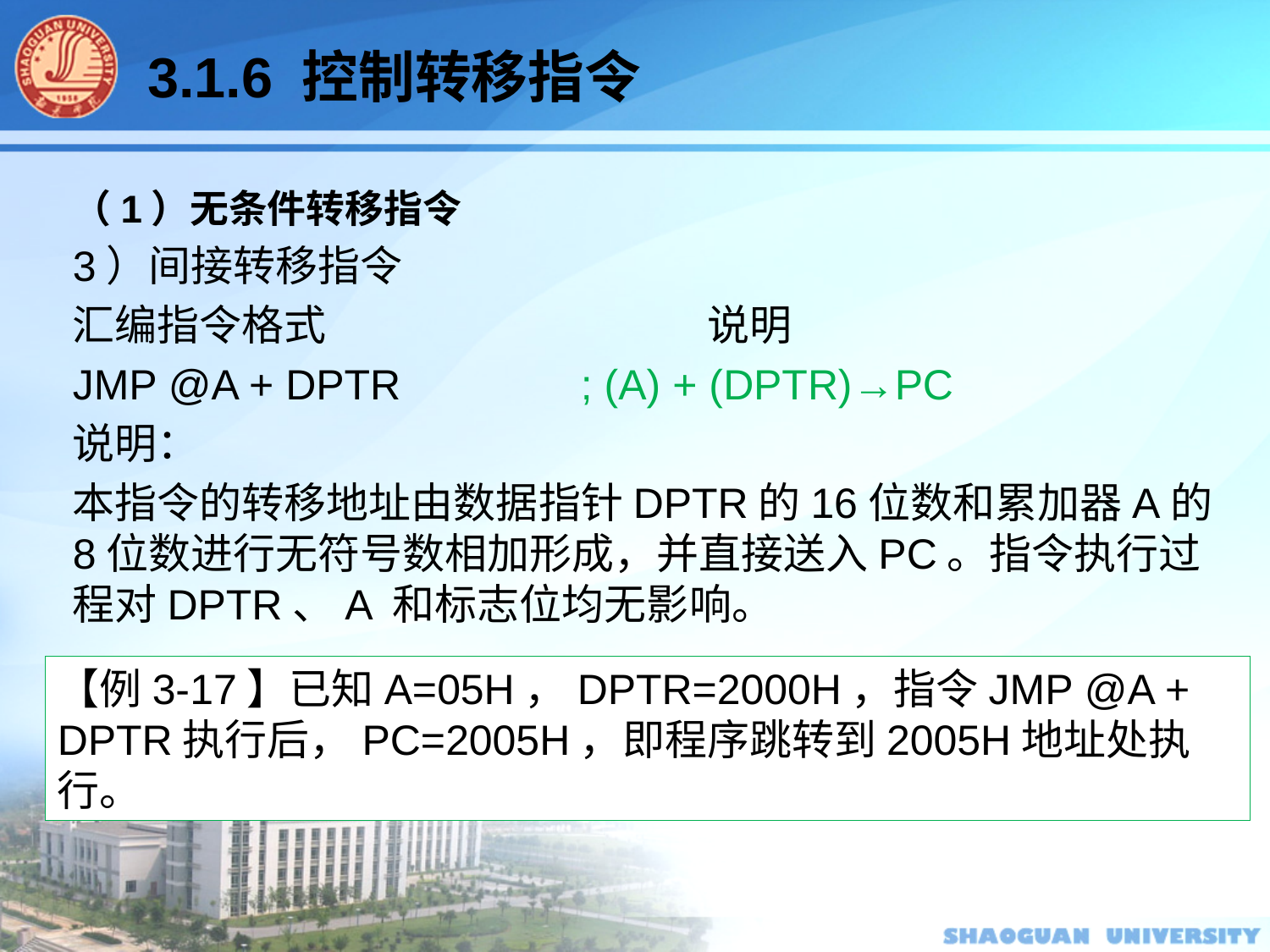

3.1.6 控制转移指令
（1）无条件转移指令
3）间接转移指令
汇编指令格式			说明
JMP @A + DPTR 		; (A) + (DPTR)→PC
说明：
本指令的转移地址由数据指针DPTR的16位数和累加器A的8位数进行无符号数相加形成，并直接送入PC。指令执行过程对DPTR、A 和标志位均无影响。

【例3-17】已知A=05H，DPTR=2000H，指令JMP @A + DPTR执行后，PC=2005H，即程序跳转到2005H地址处执行。